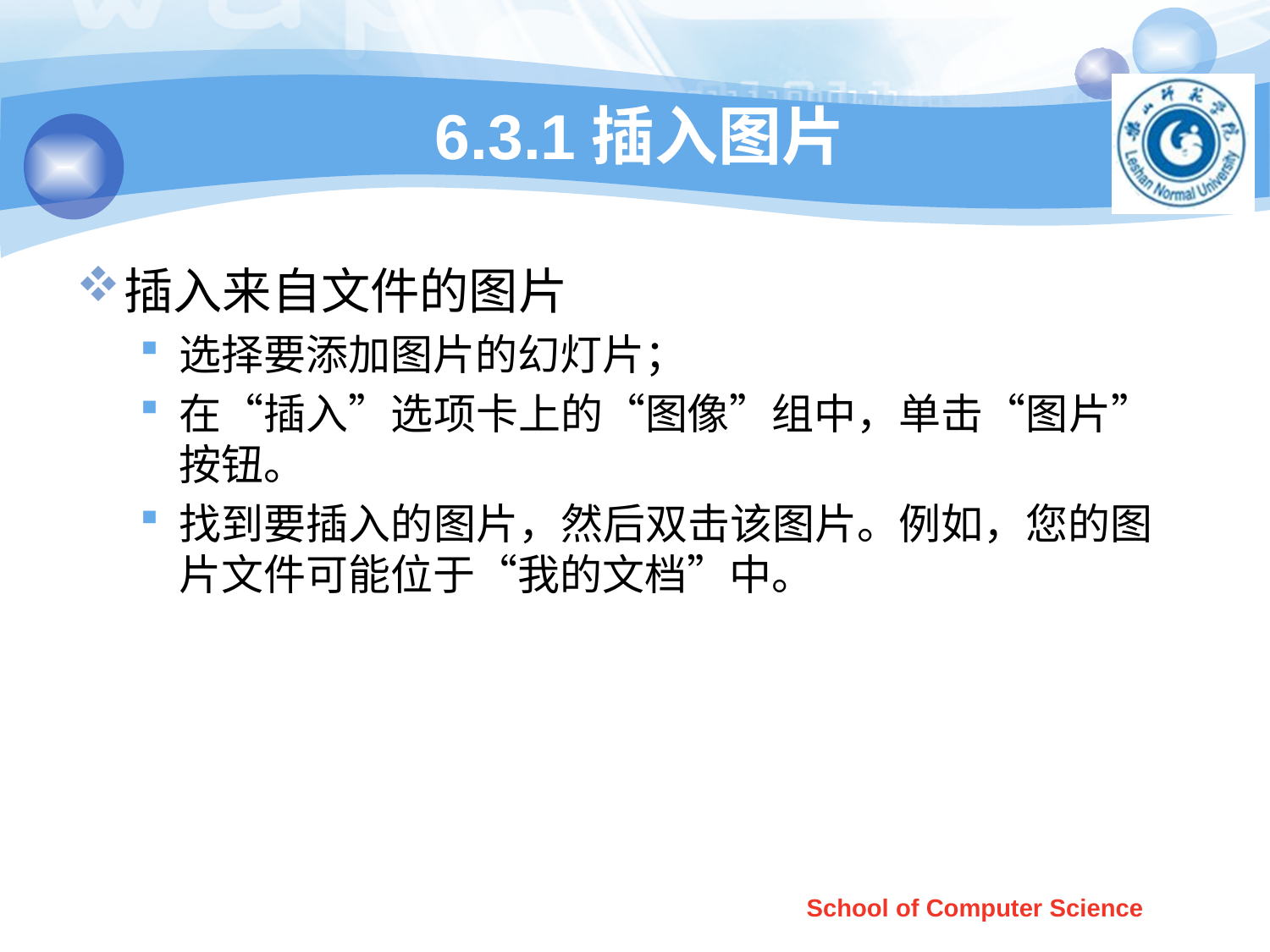

# 6.3.1插入图片
插入来自文件的图片
选择要添加图片的幻灯片；
在“插入”选项卡上的“图像”组中，单击“图片”按钮。
找到要插入的图片，然后双击该图片。例如，您的图片文件可能位于“我的文档”中。
School of Computer Science